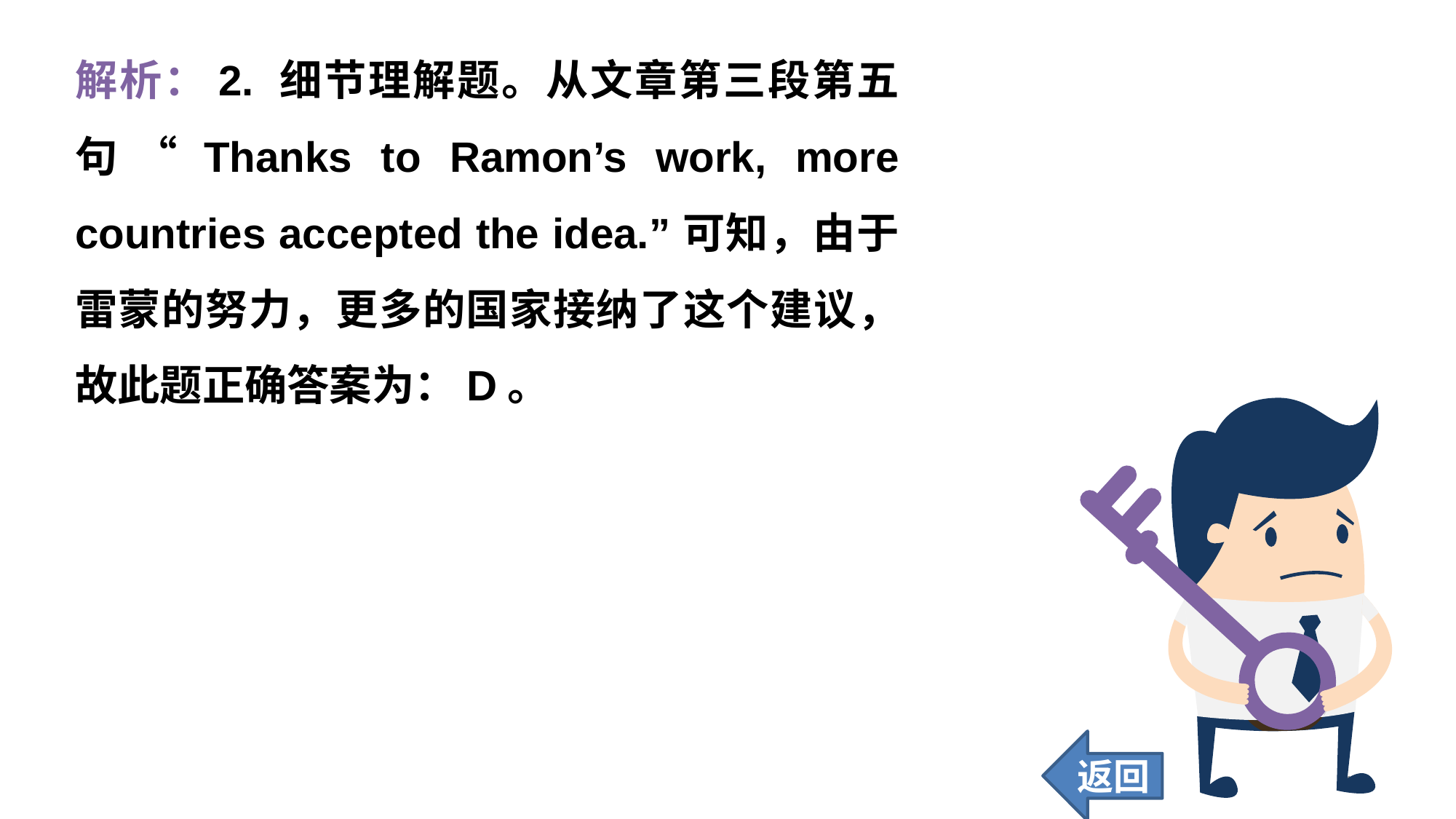

解析：2. 细节理解题。从文章第三段第五句“Thanks to Ramon’s work, more countries accepted the idea.”可知，由于雷蒙的努力，更多的国家接纳了这个建议，故此题正确答案为：D。

返回
165